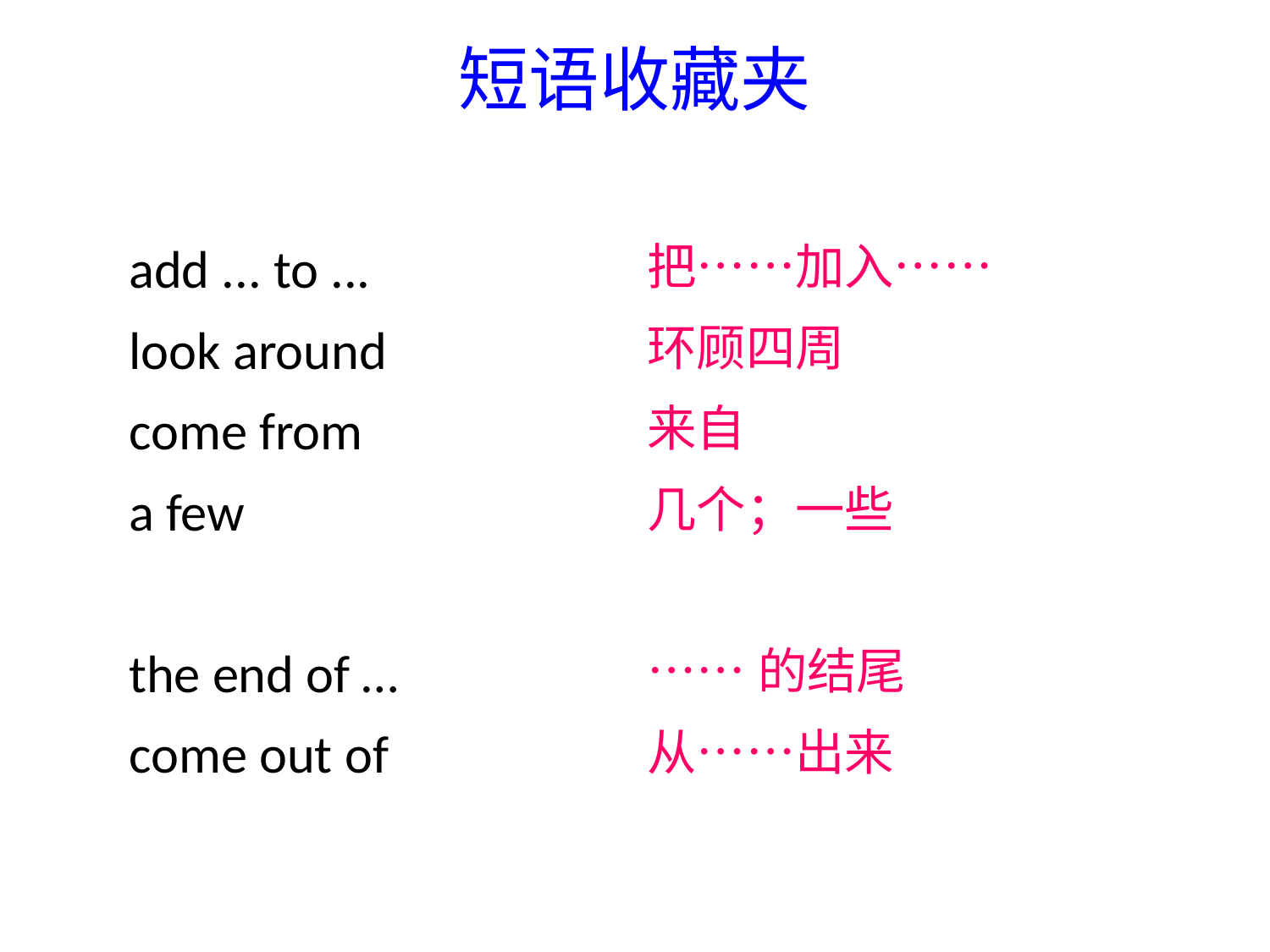

# 短语收藏夹

add ... to ...
look around
come from
a few

the end of …
come out of

把……加入……
环顾四周
来自
几个；一些

……的结尾
从……出来
turn off 关掉
add ... to ... 把……加入……
*look around 环顾四周
*come from 来自
*a drop of ... 一滴……
*the end of ……的结尾
*a few 几个；一些
*come out of 从……出来